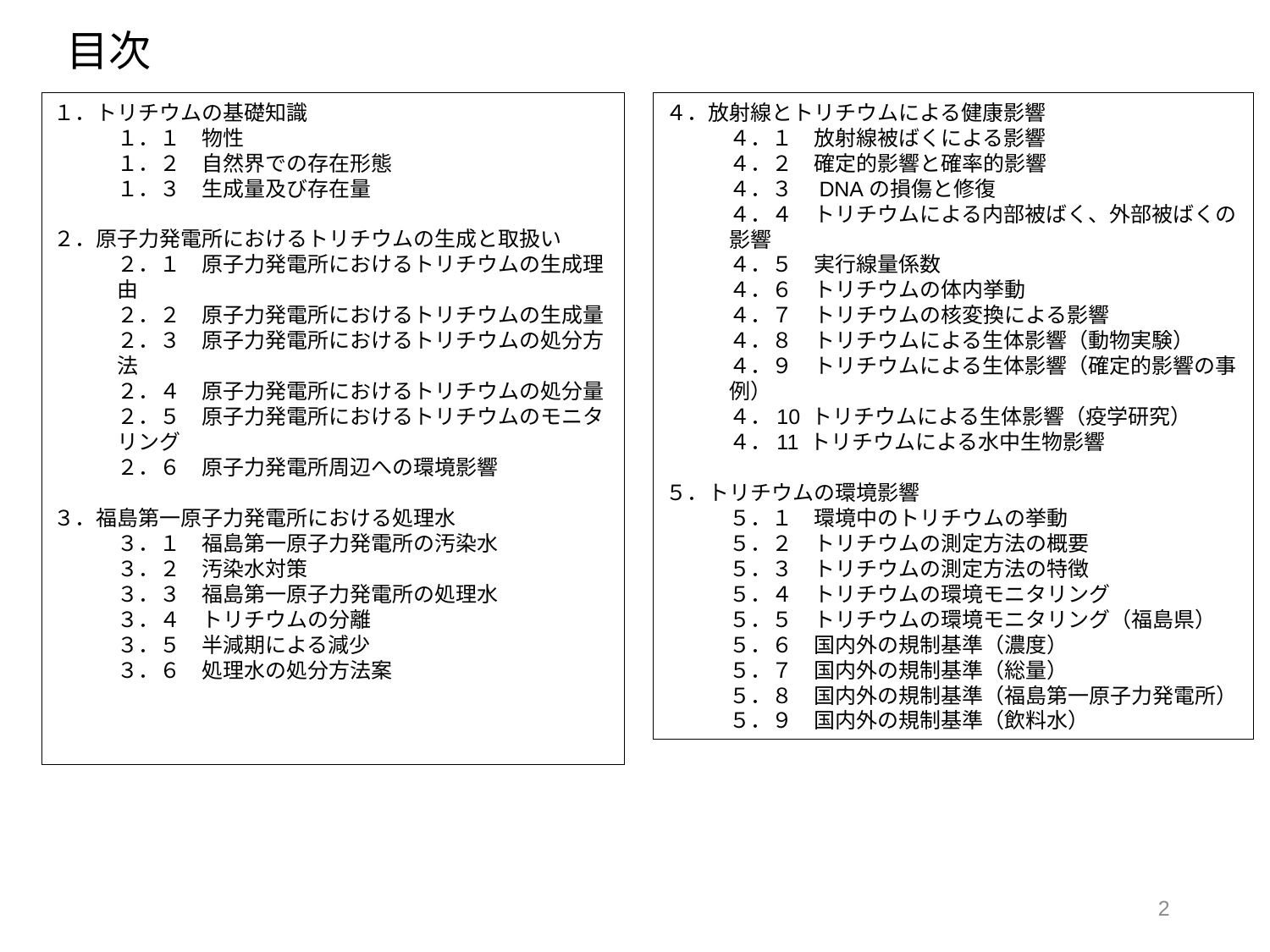

目次
１．トリチウムの基礎知識
１．１　物性
１．２　自然界での存在形態
１．３　生成量及び存在量

２．原子力発電所におけるトリチウムの生成と取扱い
２．１　原子力発電所におけるトリチウムの生成理由
２．２　原子力発電所におけるトリチウムの生成量
２．３　原子力発電所におけるトリチウムの処分方法
２．４　原子力発電所におけるトリチウムの処分量
２．５　原子力発電所におけるトリチウムのモニタリング
２．６　原子力発電所周辺への環境影響

３．福島第一原子力発電所における処理水
３．１　福島第一原子力発電所の汚染水
３．２　汚染水対策
３．３　福島第一原子力発電所の処理水
３．４　トリチウムの分離
３．５　半減期による減少
３．６　処理水の処分方法案

４．放射線とトリチウムによる健康影響
４．１　放射線被ばくによる影響
４．２　確定的影響と確率的影響
４．３　DNAの損傷と修復
４．４　トリチウムによる内部被ばく、外部被ばくの影響
４．５　実行線量係数
４．６　トリチウムの体内挙動
４．７　トリチウムの核変換による影響
４．８　トリチウムによる生体影響（動物実験）
４．９　トリチウムによる生体影響（確定的影響の事例）
４．10 トリチウムによる生体影響（疫学研究）
４．11 トリチウムによる水中生物影響

５．トリチウムの環境影響
５．１　環境中のトリチウムの挙動
５．２　トリチウムの測定方法の概要
５．３　トリチウムの測定方法の特徴
５．４　トリチウムの環境モニタリング
５．５　トリチウムの環境モニタリング（福島県）
５．６　国内外の規制基準（濃度）
５．７　国内外の規制基準（総量）
５．８　国内外の規制基準（福島第一原子力発電所）
５．９　国内外の規制基準（飲料水）
2